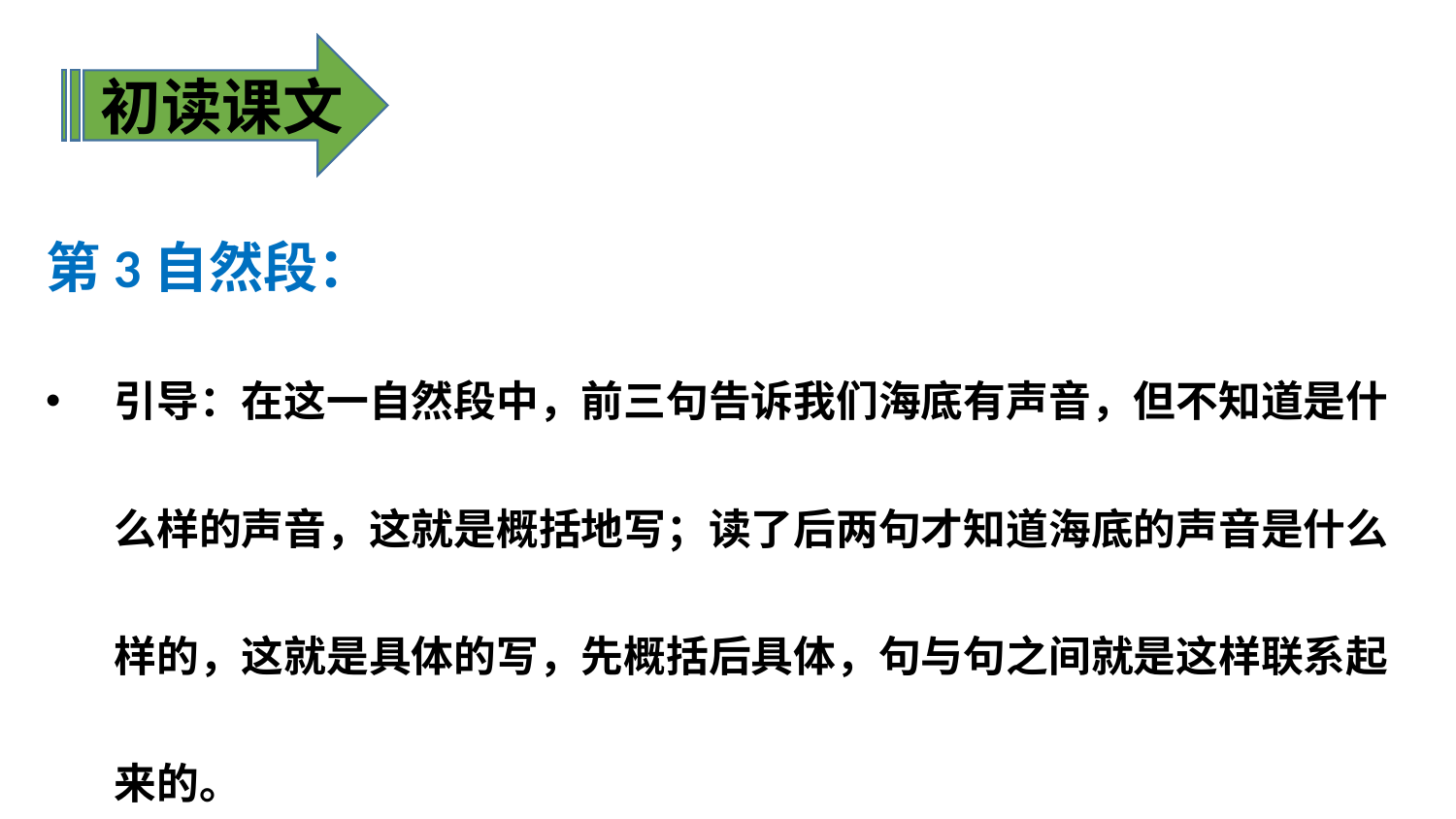

初读课文
第3自然段：
引导：在这一自然段中，前三句告诉我们海底有声音，但不知道是什么样的声音，这就是概括地写；读了后两句才知道海底的声音是什么样的，这就是具体的写，先概括后具体，句与句之间就是这样联系起来的。